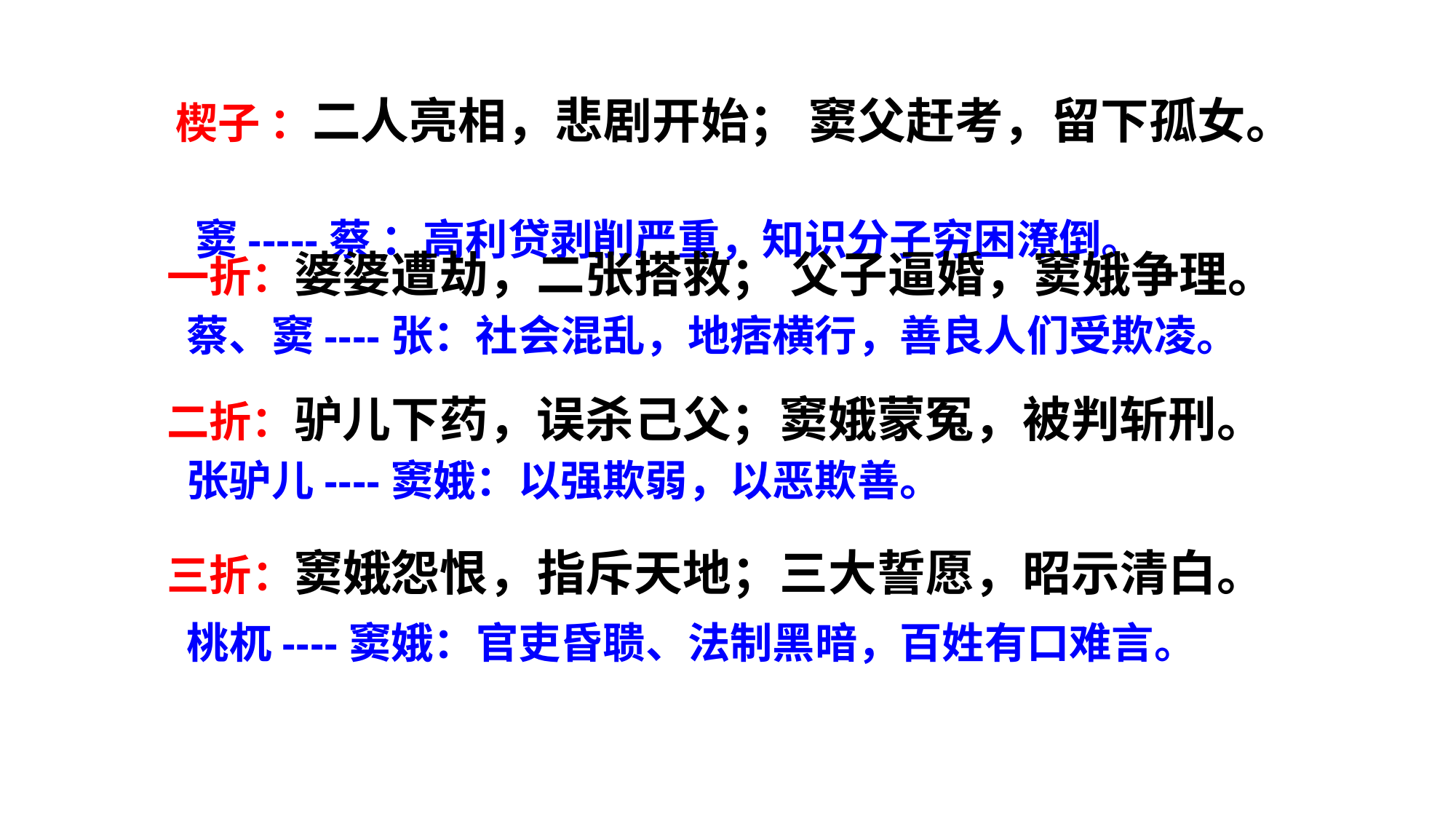

楔子 ：二人亮相，悲剧开始； 窦父赶考，留下孤女。
 窦-----蔡 ：高利贷剥削严重，知识分子穷困潦倒。
一折：婆婆遭劫，二张搭救； 父子逼婚，窦娥争理。
 蔡、窦----张：社会混乱，地痞横行，善良人们受欺凌。
二折：驴儿下药，误杀己父；窦娥蒙冤，被判斩刑。
 张驴儿----窦娥：以强欺弱，以恶欺善。
三折：窦娥怨恨，指斥天地；三大誓愿，昭示清白。
 桃杌----窦娥：官吏昏聩、法制黑暗，百姓有口难言。